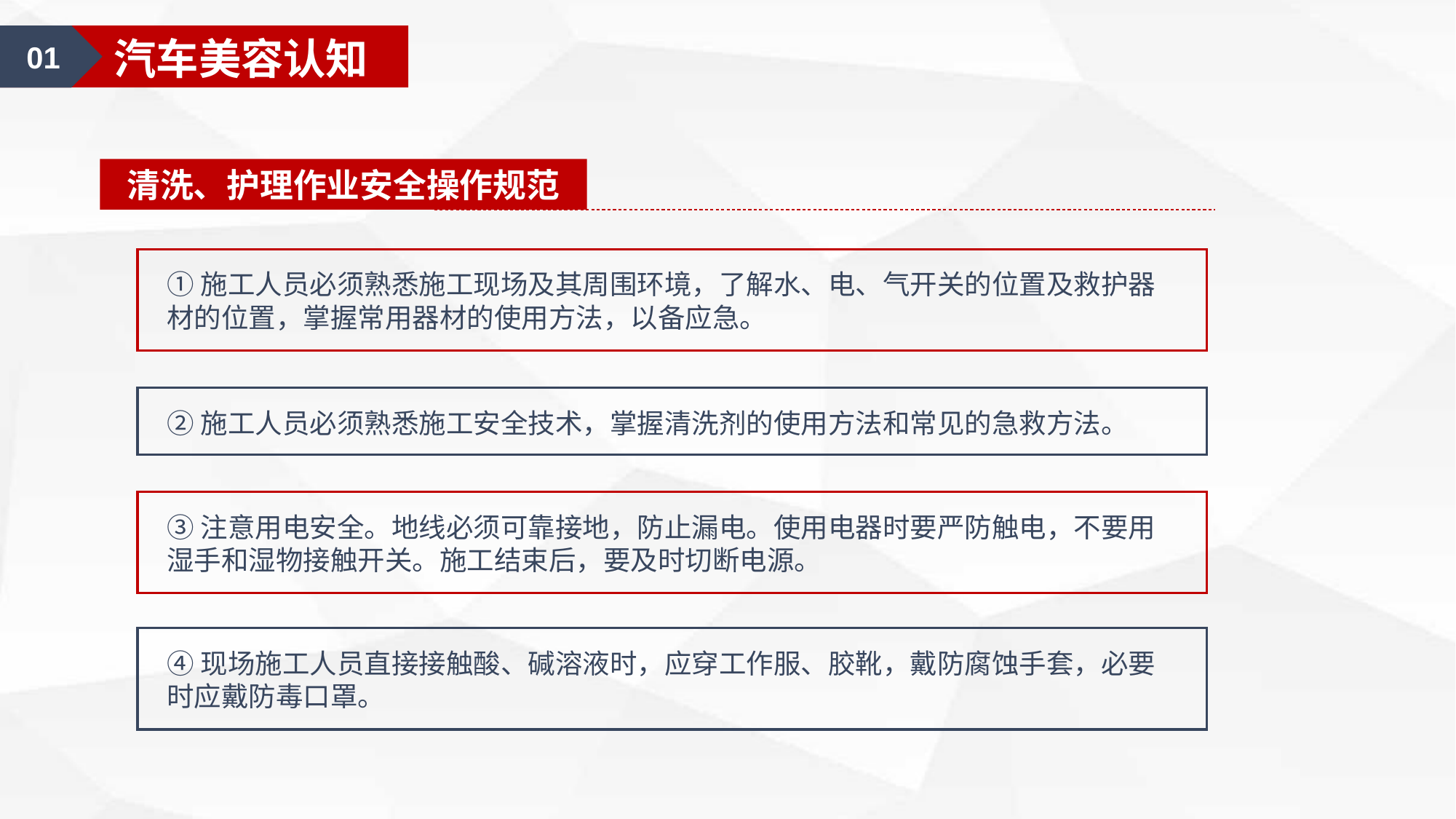

01
汽车美容认知

清洗、护理作业安全操作规范

①施工人员必须熟悉施工现场及其周围环境，了解水、电、气开关的位置及救护器材的位置，掌握常用器材的使用方法，以备应急。

②施工人员必须熟悉施工安全技术，掌握清洗剂的使用方法和常见的急救方法。

③注意用电安全。地线必须可靠接地，防止漏电。使用电器时要严防触电，不要用湿手和湿物接触开关。施工结束后，要及时切断电源。

④现场施工人员直接接触酸、碱溶液时，应穿工作服、胶靴，戴防腐蚀手套，必要时应戴防毒口罩。